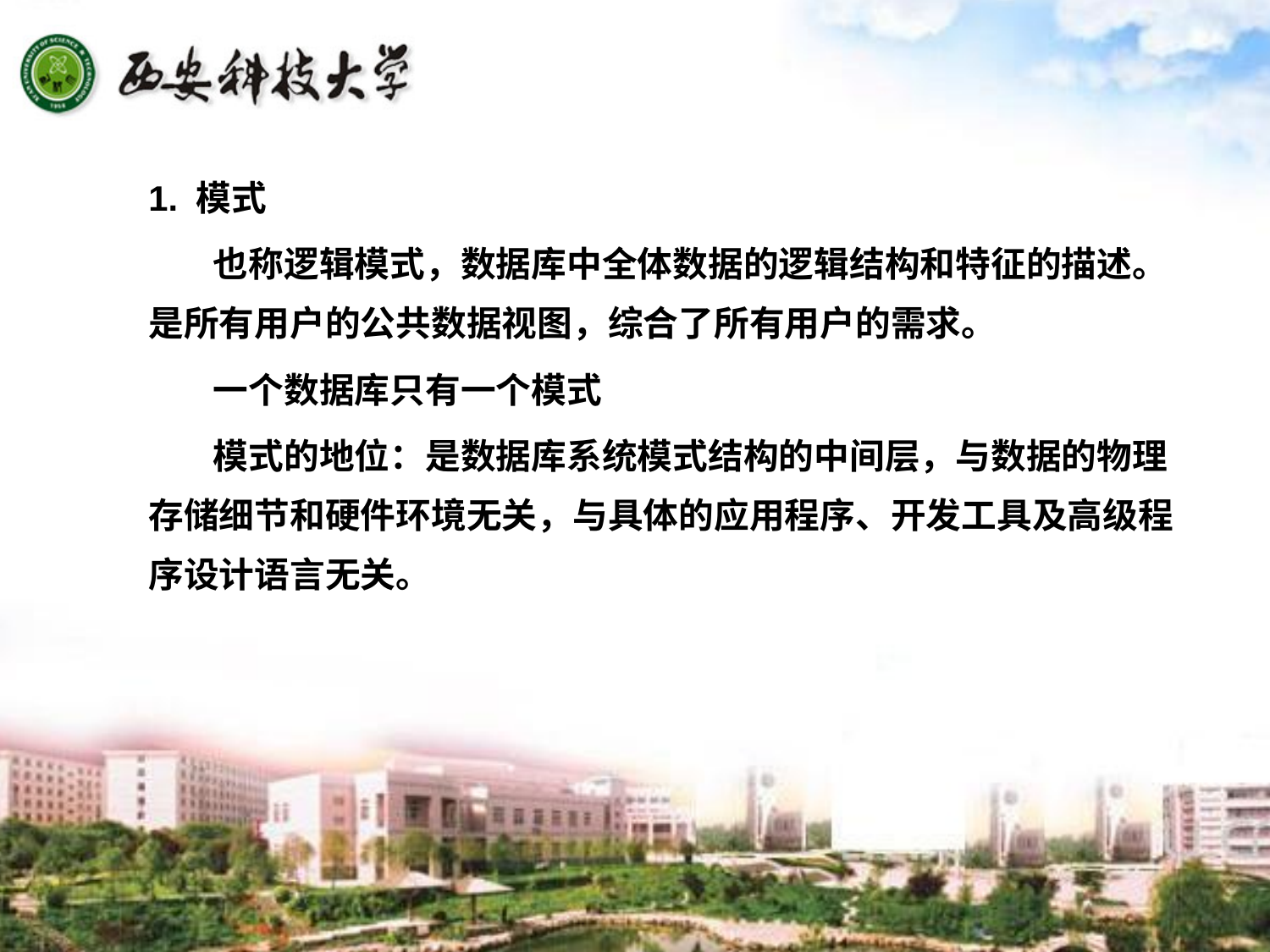

1. 模式
       也称逻辑模式，数据库中全体数据的逻辑结构和特征的描述。是所有用户的公共数据视图，综合了所有用户的需求。
       一个数据库只有一个模式
       模式的地位：是数据库系统模式结构的中间层，与数据的物理存储细节和硬件环境无关，与具体的应用程序、开发工具及高级程序设计语言无关。